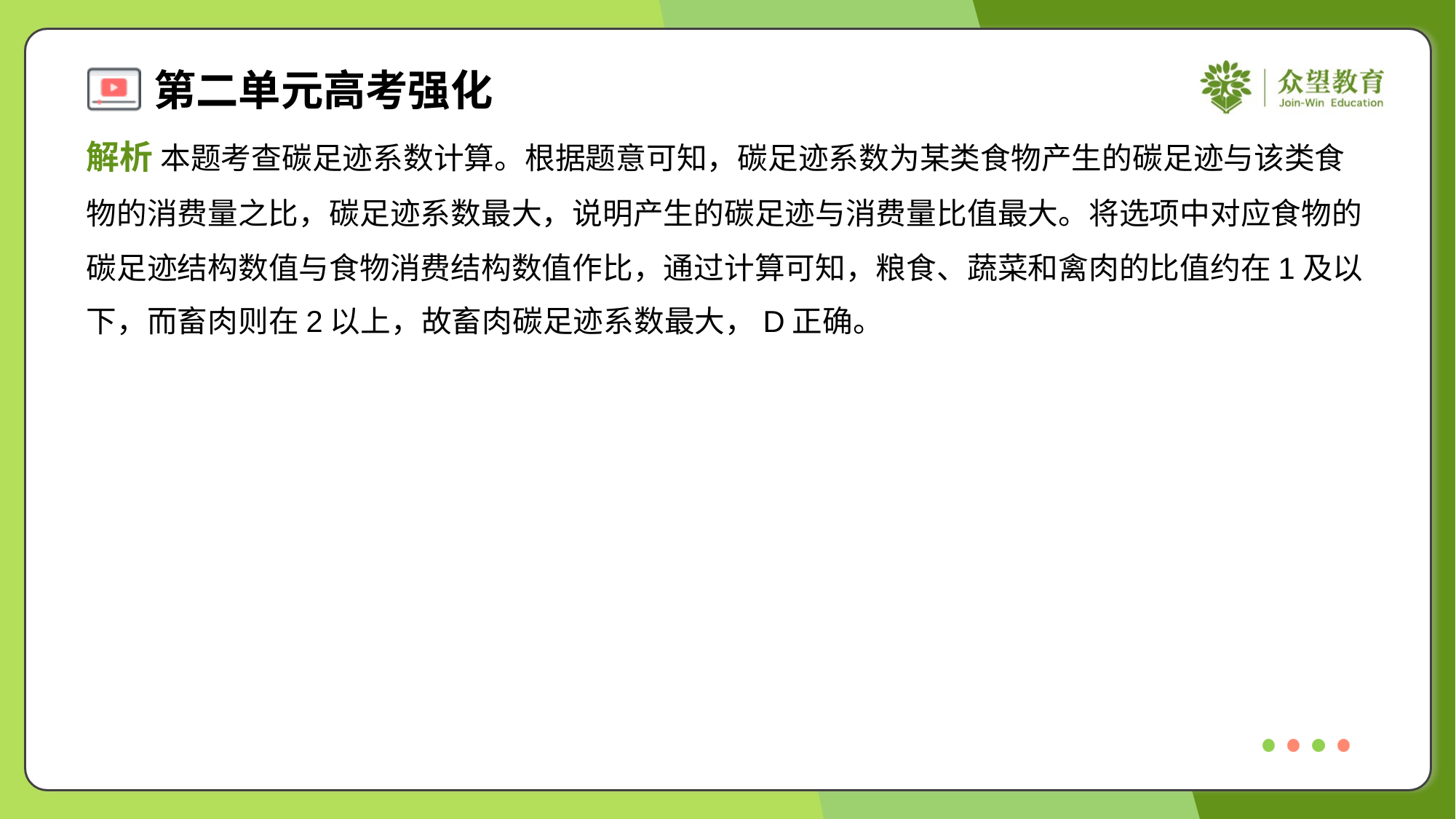

解析 本题考查碳足迹系数计算。根据题意可知，碳足迹系数为某类食物产生的碳足迹与该类食
物的消费量之比，碳足迹系数最大，说明产生的碳足迹与消费量比值最大。将选项中对应食物的
碳足迹结构数值与食物消费结构数值作比，通过计算可知，粮食、蔬菜和禽肉的比值约在1及以
下，而畜肉则在2以上，故畜肉碳足迹系数最大，D正确。